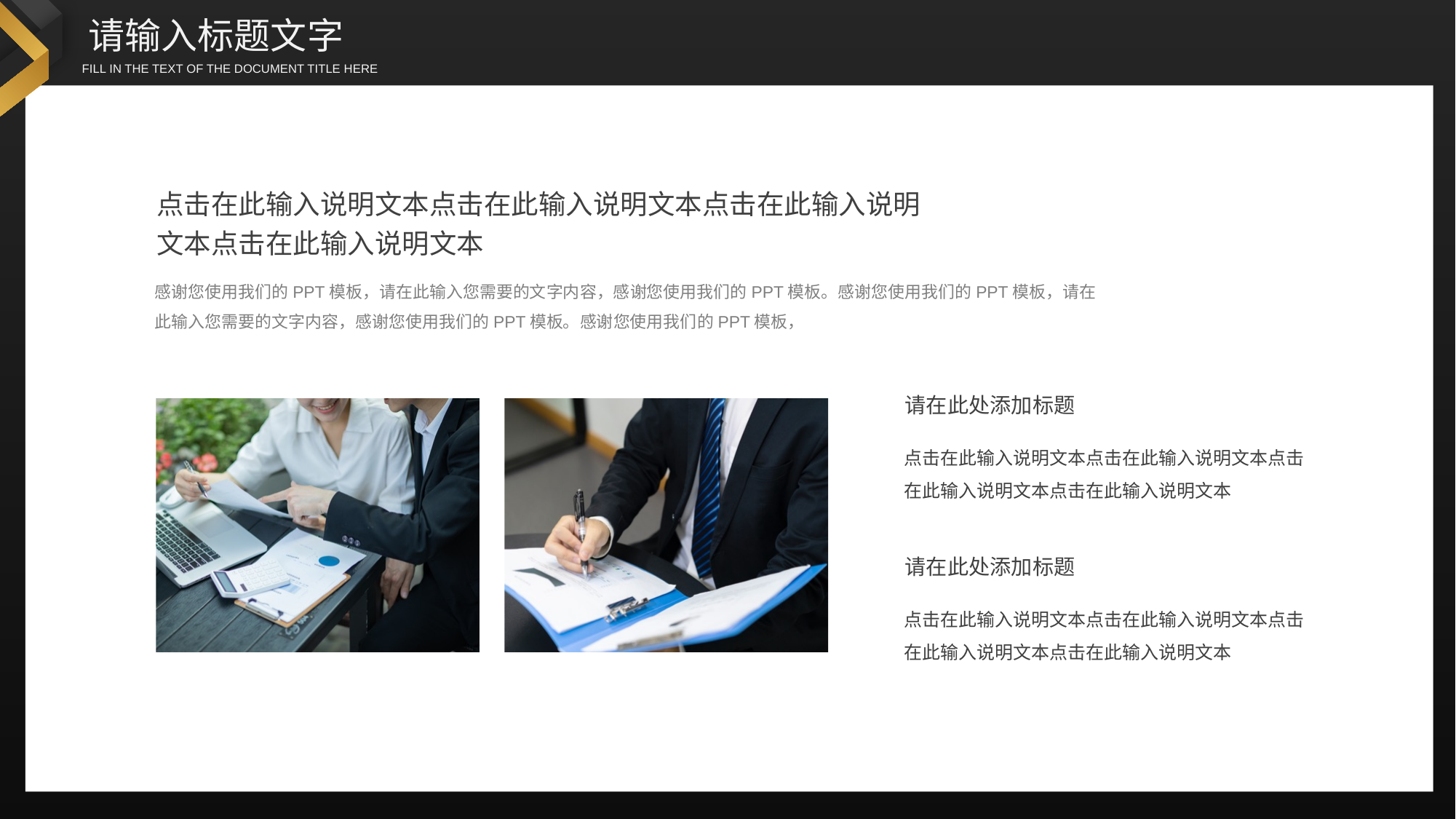

点击在此输入说明文本点击在此输入说明文本点击在此输入说明文本点击在此输入说明文本
感谢您使用我们的PPT模板，请在此输入您需要的文字内容，感谢您使用我们的PPT模板。感谢您使用我们的PPT模板，请在此输入您需要的文字内容，感谢您使用我们的PPT模板。感谢您使用我们的PPT模板，
请在此处添加标题

点击在此输入说明文本点击在此输入说明文本点击在此输入说明文本点击在此输入说明文本
请在此处添加标题
点击在此输入说明文本点击在此输入说明文本点击在此输入说明文本点击在此输入说明文本